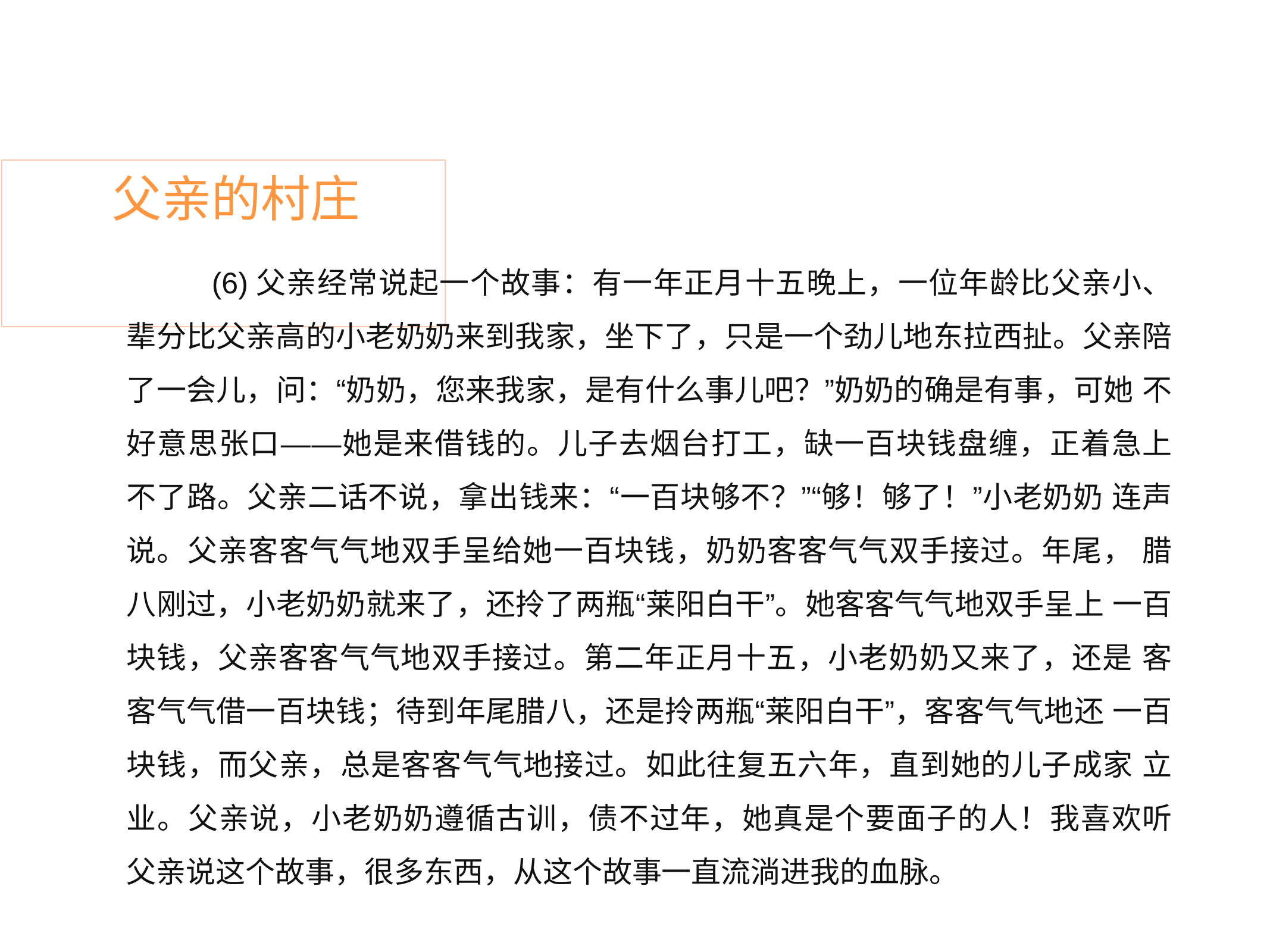

# 父亲的村庄
(6)父亲经常说起一个故事：有一年正月十五晚上，一位年龄比父亲小、 辈分比父亲高的小老奶奶来到我家，坐下了，只是一个劲儿地东拉西扯。父亲陪 了一会儿，问：“奶奶，您来我家，是有什么事儿吧？”奶奶的确是有事，可她 不好意思张口——她是来借钱的。儿子去烟台打工，缺一百块钱盘缠，正着急上 不了路。父亲二话不说，拿出钱来：“一百块够不？”“够！够了！”小老奶奶 连声说。父亲客客气气地双手呈给她一百块钱，奶奶客客气气双手接过。年尾， 腊八刚过，小老奶奶就来了，还拎了两瓶“莱阳白干”。她客客气气地双手呈上 一百块钱，父亲客客气气地双手接过。第二年正月十五，小老奶奶又来了，还是 客客气气借一百块钱；待到年尾腊八，还是拎两瓶“莱阳白干”，客客气气地还 一百块钱，而父亲，总是客客气气地接过。如此往复五六年，直到她的儿子成家 立业。父亲说，小老奶奶遵循古训，债不过年，她真是个要面子的人！我喜欢听 父亲说这个故事，很多东西，从这个故事一直流淌进我的血脉。